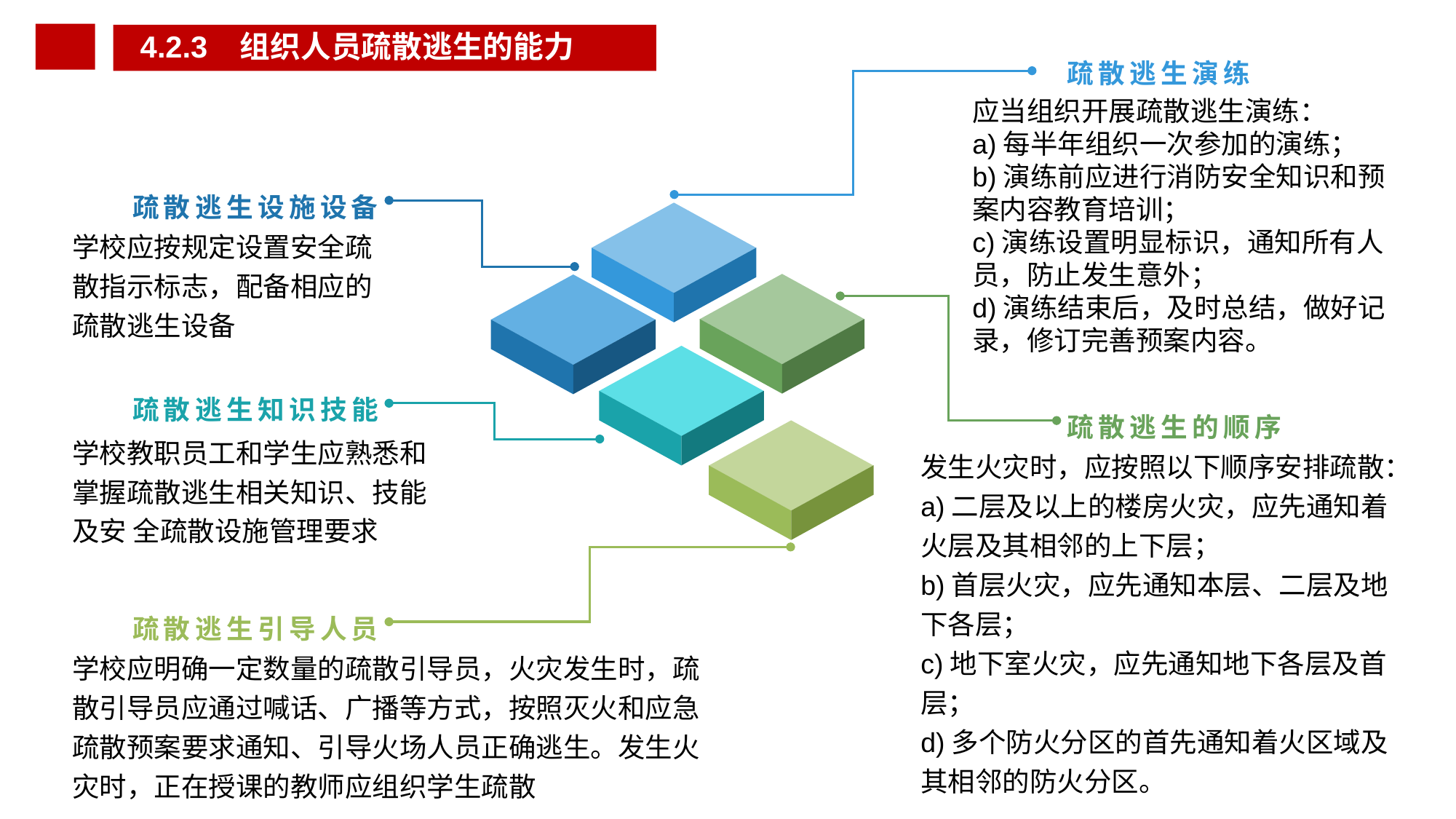

4.2.3   组织人员疏散逃生的能力

疏散逃生演练
应当组织开展疏散逃生演练：
a)每半年组织一次参加的演练；
b)演练前应进行消防安全知识和预案内容教育培训；
c)演练设置明显标识，通知所有人员，防止发生意外；
d)演练结束后，及时总结，做好记录，修订完善预案内容。

疏散逃生设施设备
学校应按规定设置安全疏散指示标志，配备相应的疏散逃生设备

疏散逃生知识技能

疏散逃生的顺序
学校教职员工和学生应熟悉和掌握疏散逃生相关知识、技能及安 全疏散设施管理要求

发生火灾时，应按照以下顺序安排疏散：
a)二层及以上的楼房火灾，应先通知着火层及其相邻的上下层；
b)首层火灾，应先通知本层、二层及地下各层；
c)地下室火灾，应先通知地下各层及首层；
d)多个防火分区的首先通知着火区域及其相邻的防火分区。

疏散逃生引导人员
学校应明确一定数量的疏散引导员，火灾发生时，疏散引导员应通过喊话、广播等方式，按照灭火和应急疏散预案要求通知、引导火场人员正确逃生。发生火灾时，正在授课的教师应组织学生疏散